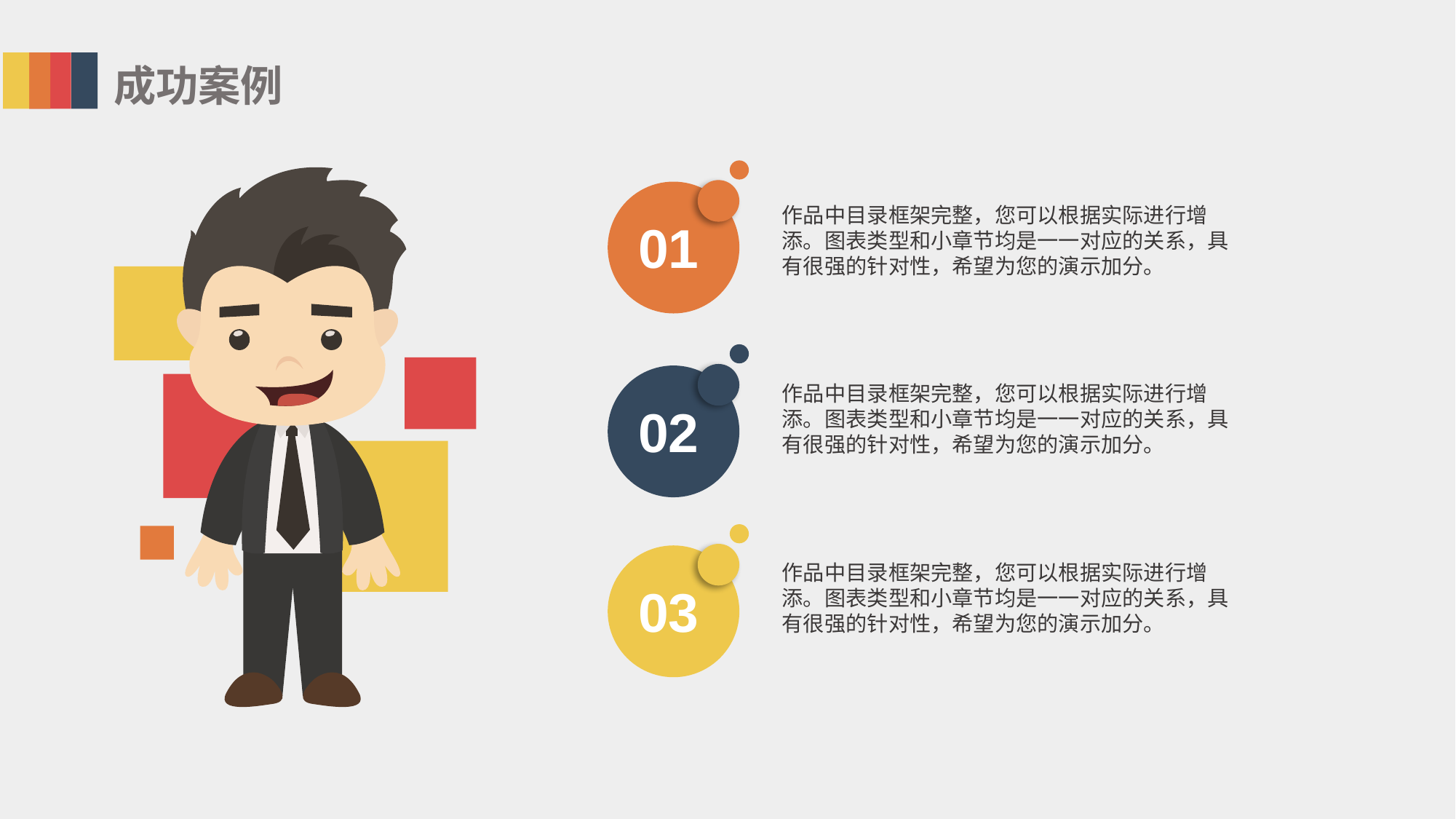

成功案例

01
作品中目录框架完整，您可以根据实际进行增添。图表类型和小章节均是一一对应的关系，具有很强的针对性，希望为您的演示加分。

02
作品中目录框架完整，您可以根据实际进行增添。图表类型和小章节均是一一对应的关系，具有很强的针对性，希望为您的演示加分。

03
作品中目录框架完整，您可以根据实际进行增添。图表类型和小章节均是一一对应的关系，具有很强的针对性，希望为您的演示加分。